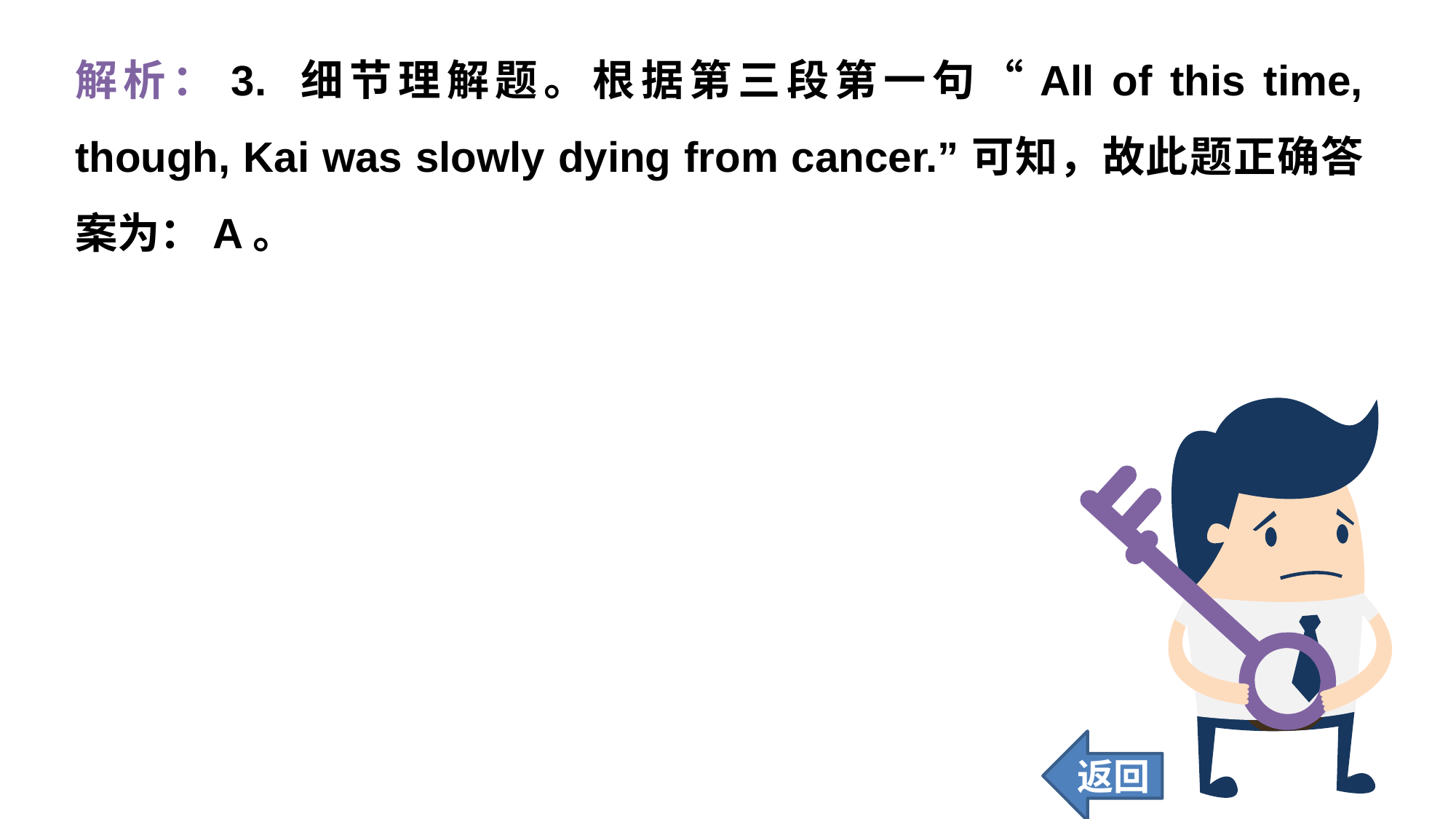

解析：3. 细节理解题。根据第三段第一句“All of this time, though, Kai was slowly dying from cancer.”可知，故此题正确答案为：A。

返回
191